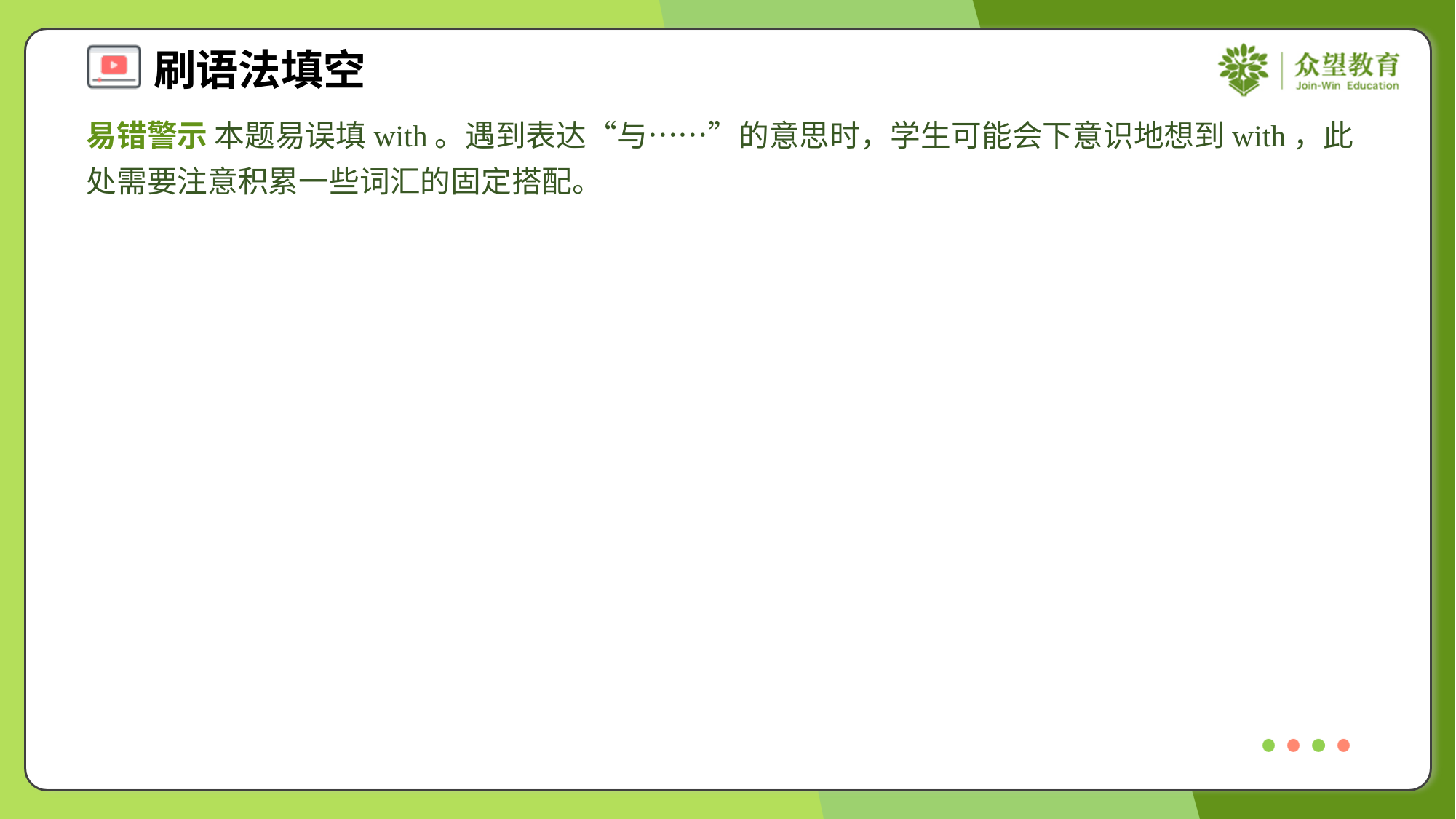

易错警示 本题易误填with。遇到表达“与……”的意思时，学生可能会下意识地想到with，此处需要注意积累一些词汇的固定搭配。